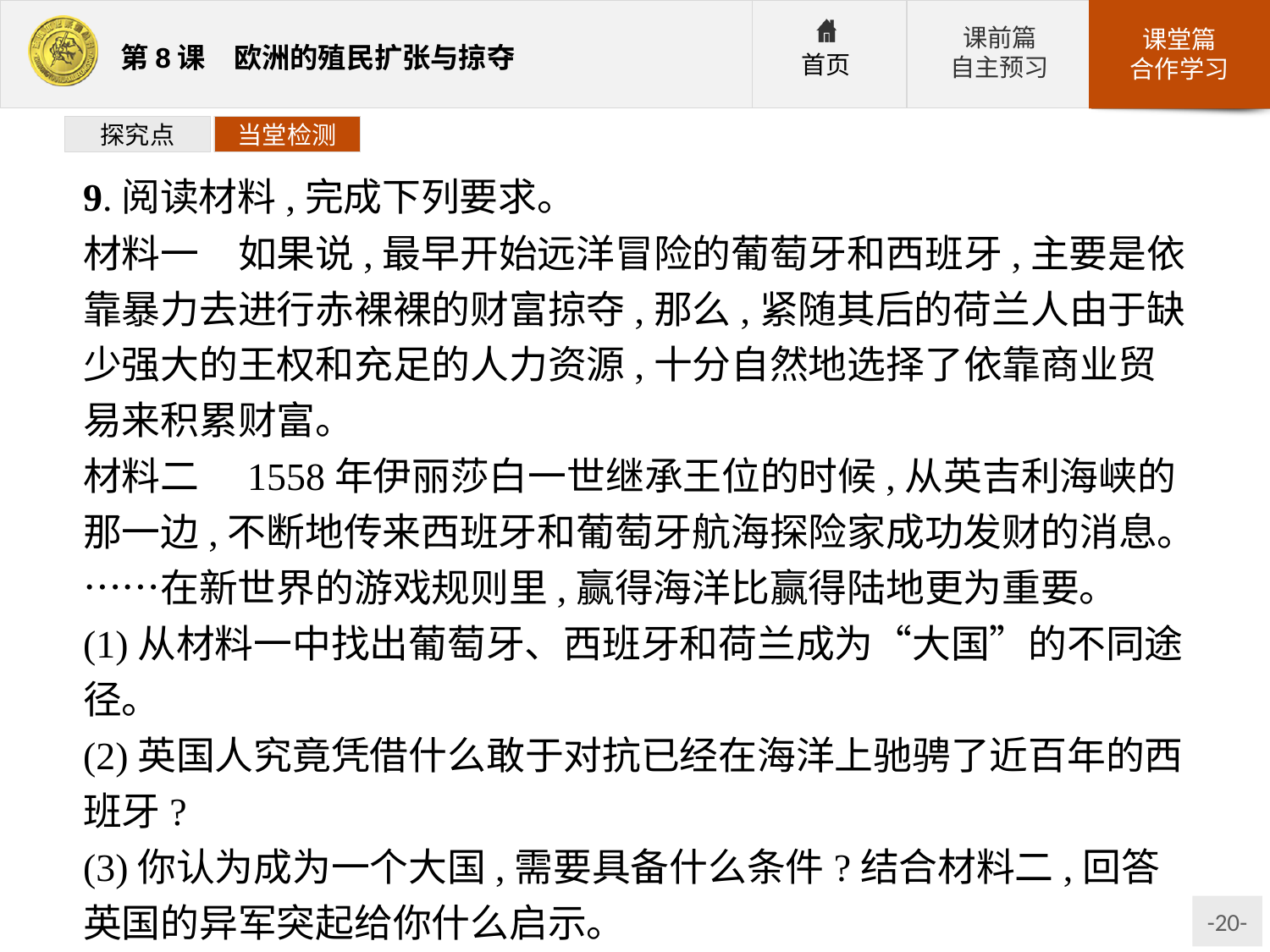

探究点
当堂检测
9.阅读材料,完成下列要求。
材料一　如果说,最早开始远洋冒险的葡萄牙和西班牙,主要是依靠暴力去进行赤裸裸的财富掠夺,那么,紧随其后的荷兰人由于缺少强大的王权和充足的人力资源,十分自然地选择了依靠商业贸易来积累财富。
材料二　1558年伊丽莎白一世继承王位的时候,从英吉利海峡的那一边,不断地传来西班牙和葡萄牙航海探险家成功发财的消息。……在新世界的游戏规则里,赢得海洋比赢得陆地更为重要。
(1)从材料一中找出葡萄牙、西班牙和荷兰成为“大国”的不同途径。
(2)英国人究竟凭借什么敢于对抗已经在海洋上驰骋了近百年的西班牙?
(3)你认为成为一个大国,需要具备什么条件?结合材料二,回答英国的异军突起给你什么启示。